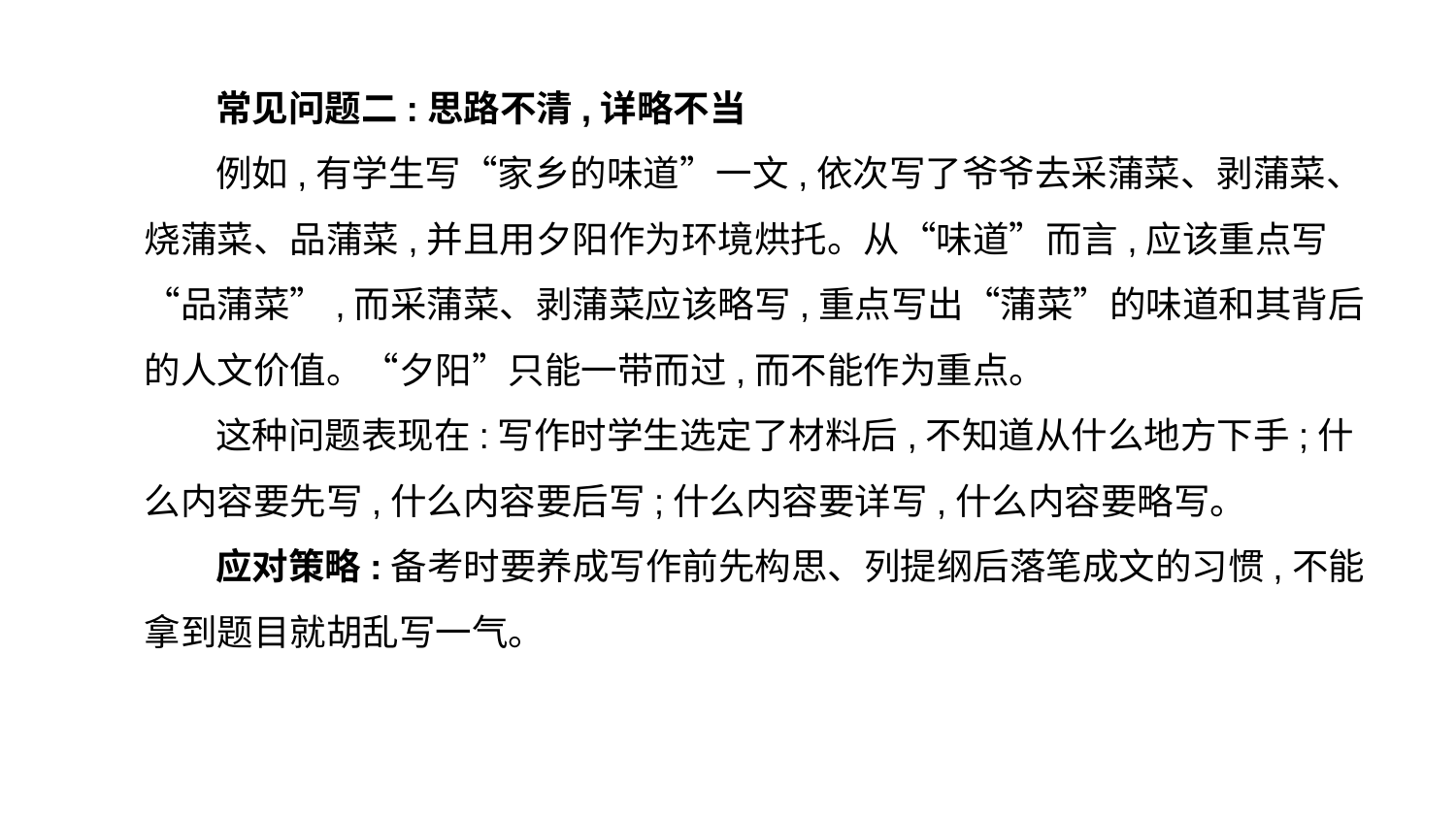

常见问题二:思路不清,详略不当
例如,有学生写“家乡的味道”一文,依次写了爷爷去采蒲菜、剥蒲菜、烧蒲菜、品蒲菜,并且用夕阳作为环境烘托。从“味道”而言,应该重点写“品蒲菜”,而采蒲菜、剥蒲菜应该略写,重点写出“蒲菜”的味道和其背后的人文价值。“夕阳”只能一带而过,而不能作为重点。
这种问题表现在:写作时学生选定了材料后,不知道从什么地方下手;什么内容要先写,什么内容要后写;什么内容要详写,什么内容要略写。
应对策略:备考时要养成写作前先构思、列提纲后落笔成文的习惯,不能拿到题目就胡乱写一气。